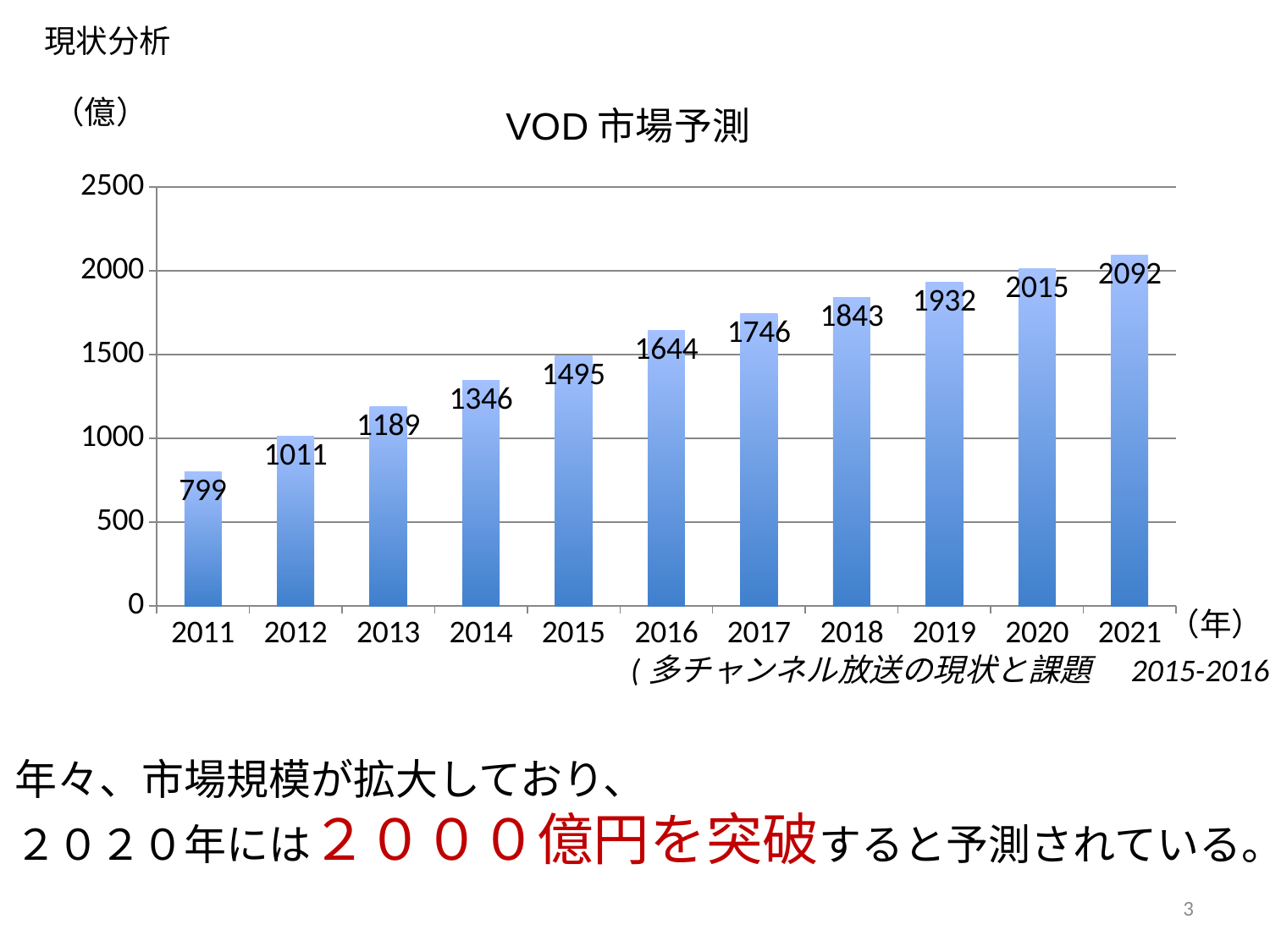

現状分析

### Chart: VOD市場予測

| Category | 系列 1 |
|---|---|
| 2011 | 799.0 |
| 2012 | 1011.0 |
| 2013 | 1189.0 |
| 2014 | 1346.0 |
| 2015 | 1495.0 |
| 2016 | 1644.0 |
| 2017 | 1746.0 |
| 2018 | 1843.0 |
| 2019 | 1932.0 |
| 2020 | 2015.0 |
| 2021 | 2092.0 |
（億）
（年）
(多チャンネル放送の現状と課題　2015-2016)
年々、市場規模が拡大しており、
２０２０年には２０００億円を突破すると予測されている。

3